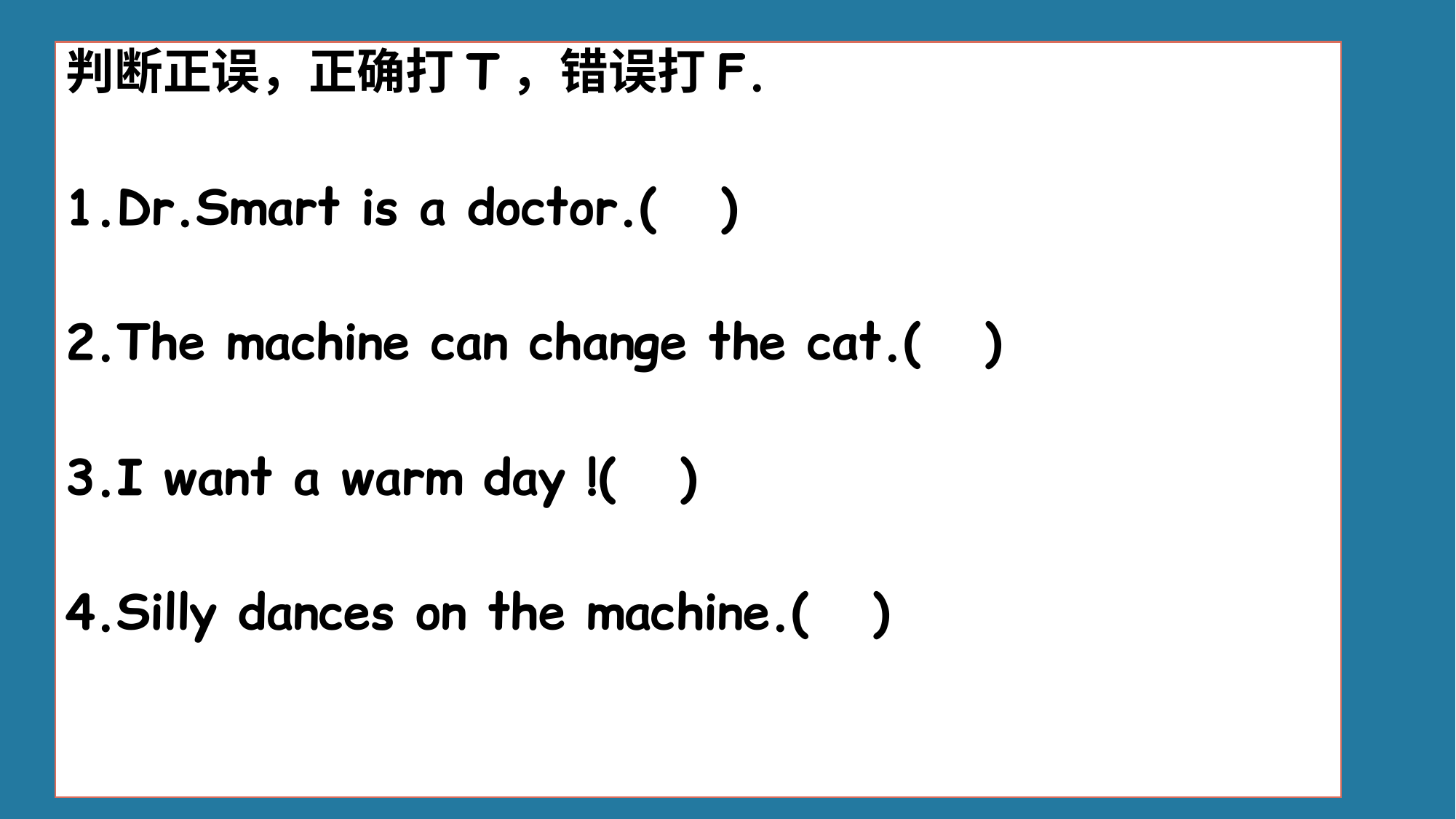

判断正误，正确打T，错误打F.

1.Dr.Smart is a doctor.(   )

2.The machine can change the cat.(   )

3.I want a warm day !(   )

4.Silly dances on the machine.(   )